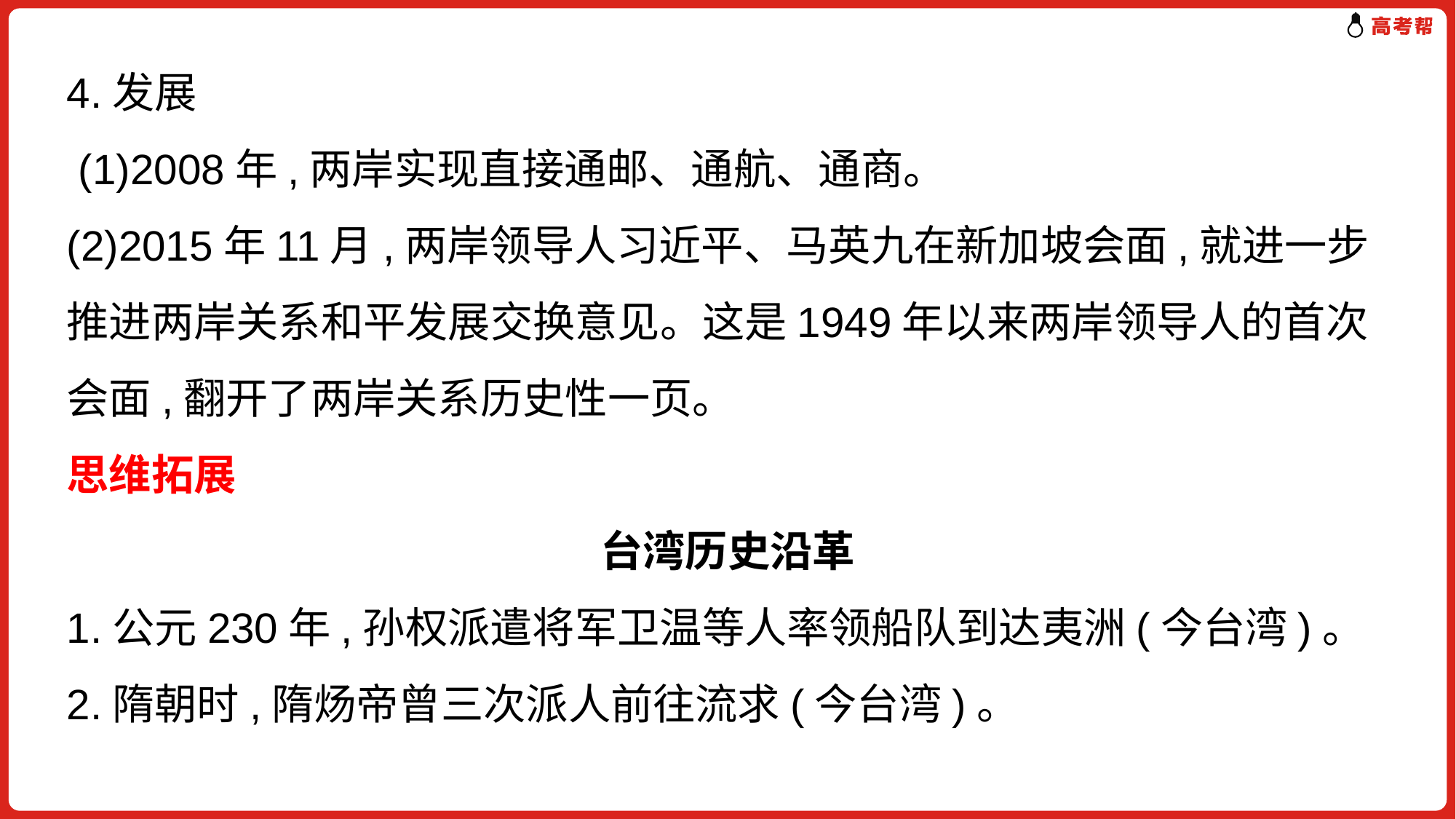

4.发展
 (1)2008年,两岸实现直接通邮、通航、通商。
(2)2015年11月,两岸领导人习近平、马英九在新加坡会面,就进一步推进两岸关系和平发展交换意见。这是1949年以来两岸领导人的首次会面,翻开了两岸关系历史性一页。
思维拓展
台湾历史沿革
1.公元230年,孙权派遣将军卫温等人率领船队到达夷洲(今台湾)。
2.隋朝时,隋炀帝曾三次派人前往流求(今台湾)。